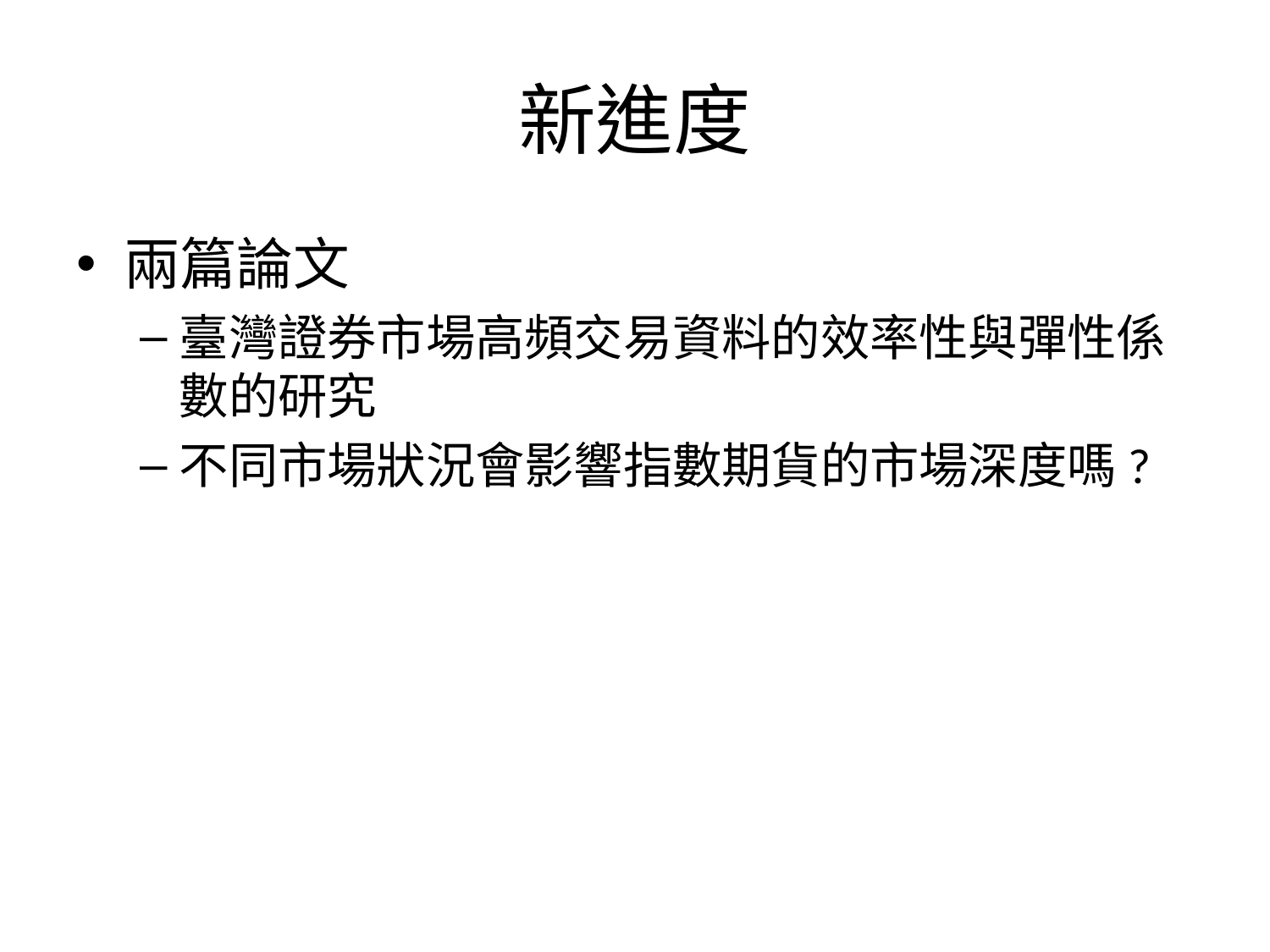

# 新進度
兩篇論文
臺灣證券市場高頻交易資料的效率性與彈性係數的研究
不同市場狀況會影響指數期貨的市場深度嗎?